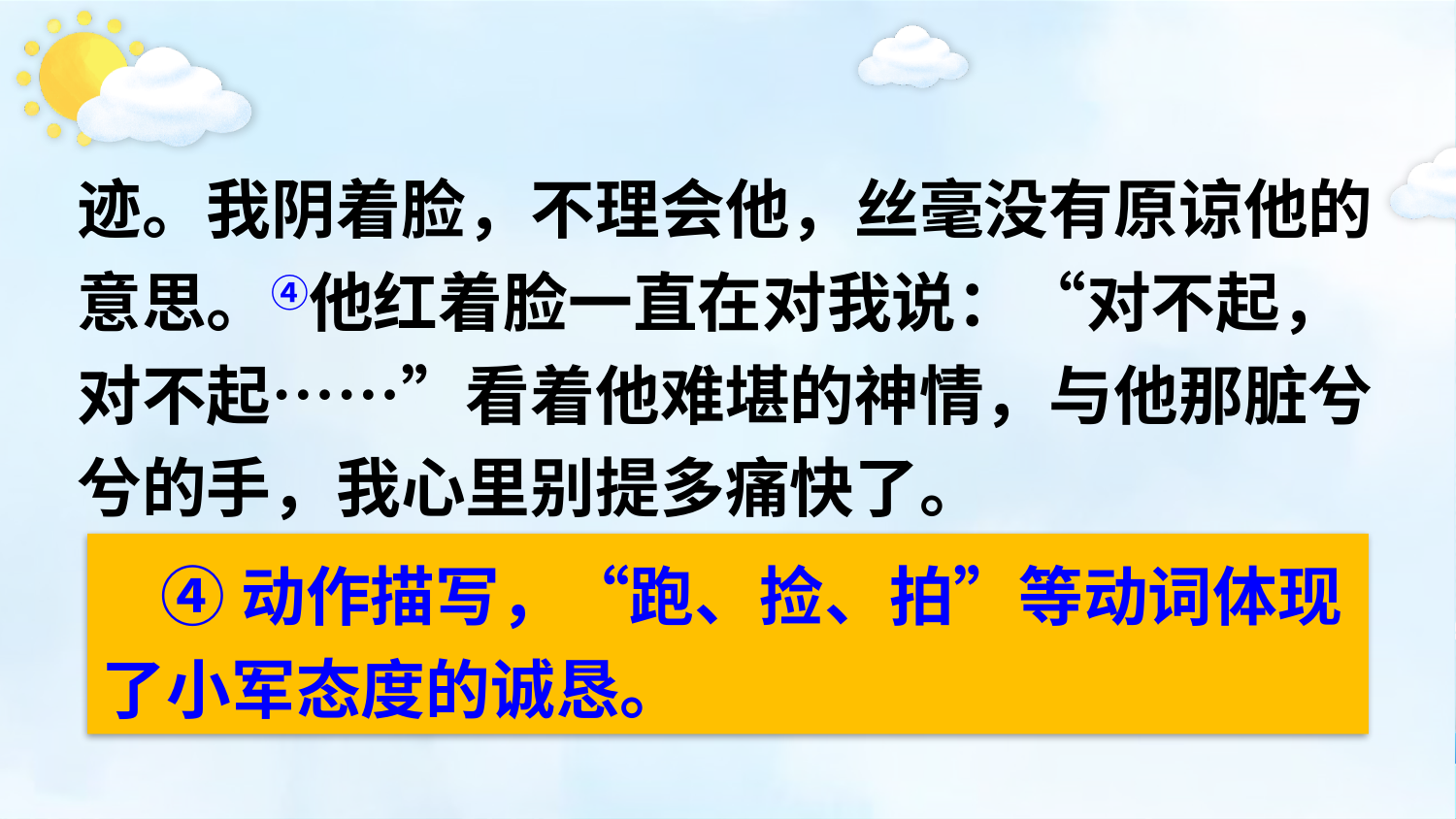

迹。我阴着脸，不理会他，丝毫没有原谅他的意思。④他红着脸一直在对我说：“对不起，对不起……”看着他难堪的神情，与他那脏兮兮的手，我心里别提多痛快了。
    ④动作描写，“跑、捡、拍”等动词体现了小军态度的诚恳。